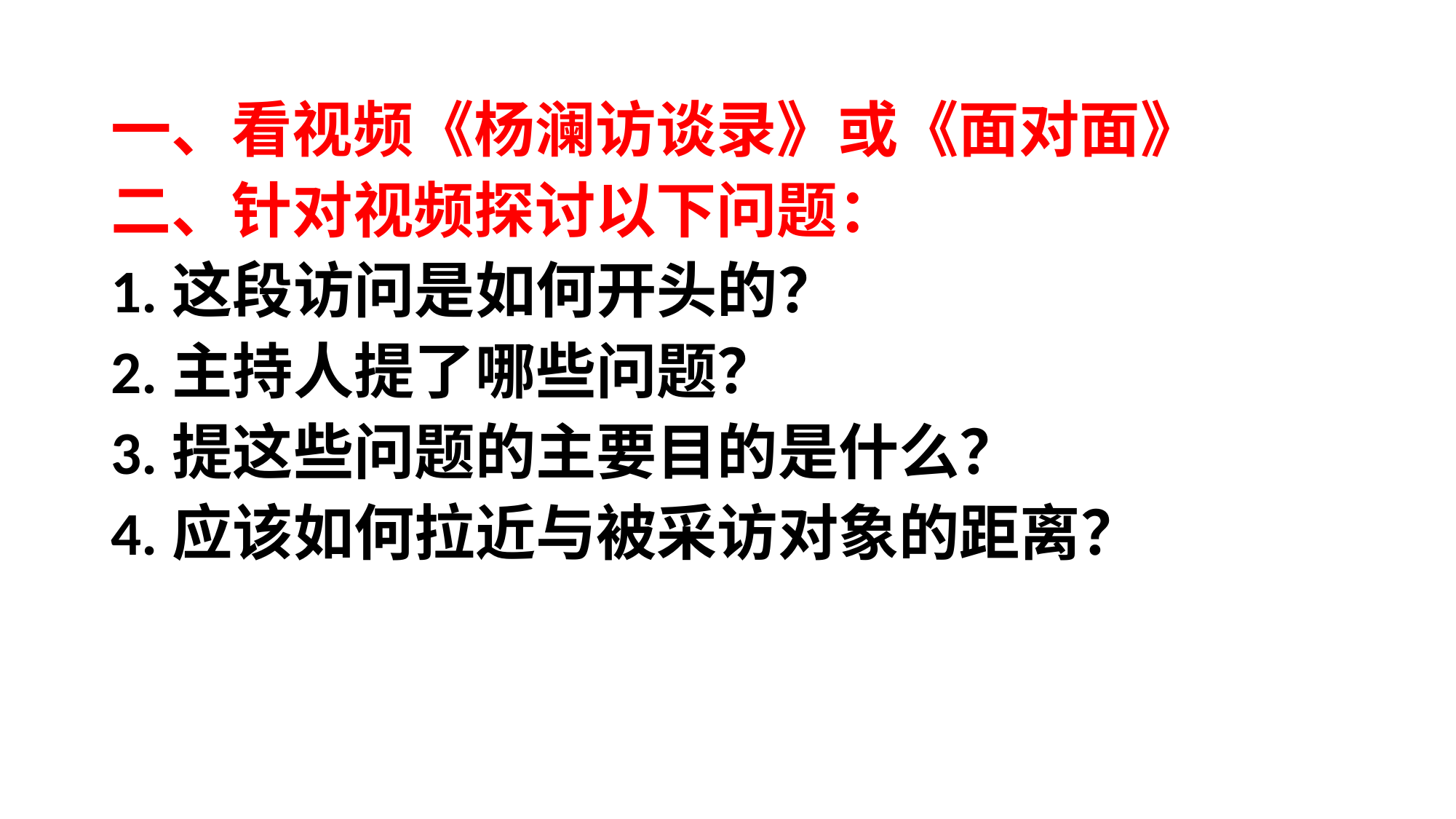

一、看视频《杨澜访谈录》或《面对面》
二、针对视频探讨以下问题：
1.这段访问是如何开头的？
2.主持人提了哪些问题？
3.提这些问题的主要目的是什么？
4.应该如何拉近与被采访对象的距离？